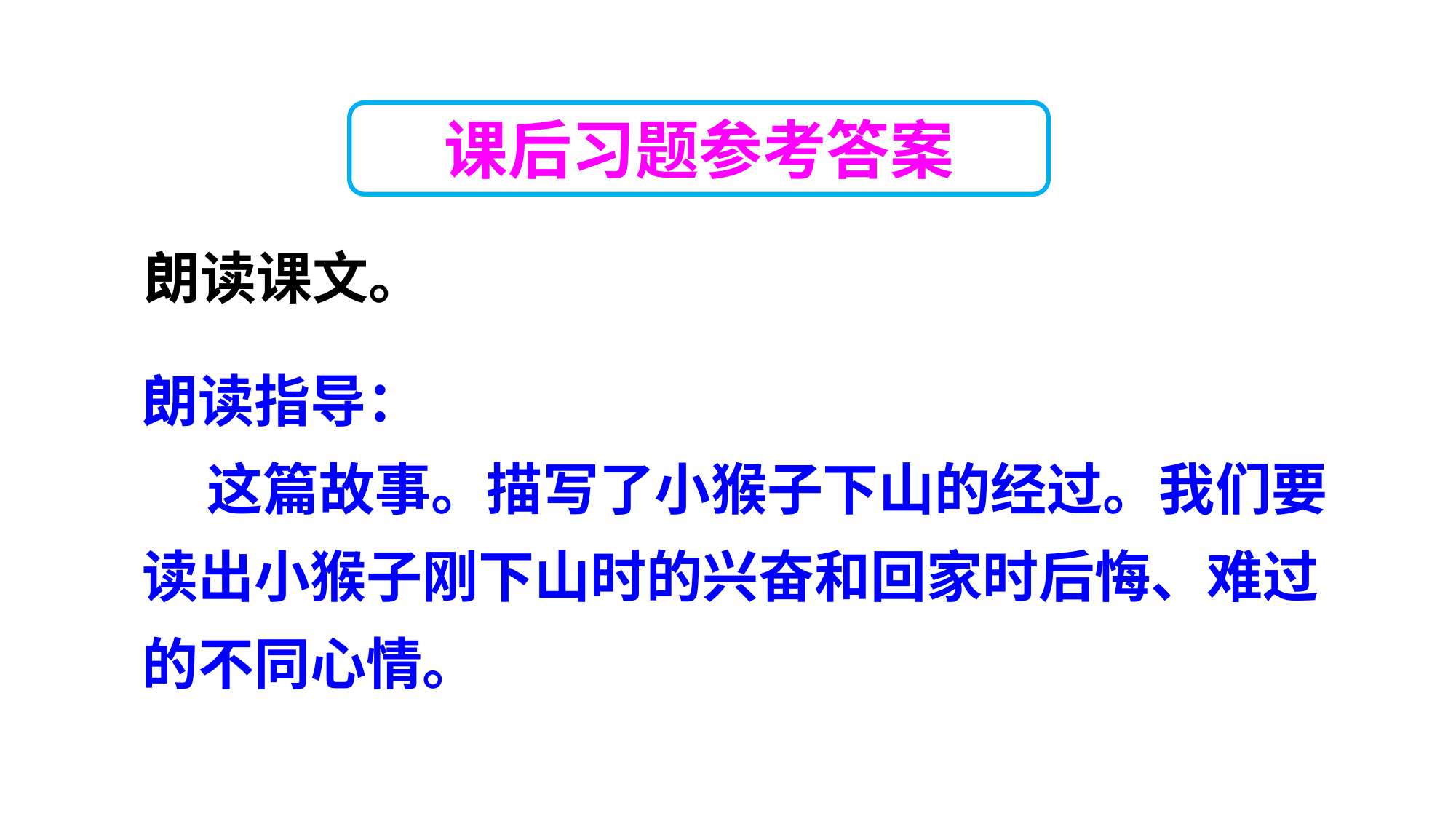

课后习题参考答案
朗读课文。
朗读指导：
    这篇故事。描写了小猴子下山的经过。我们要读出小猴子刚下山时的兴奋和回家时后悔、难过的不同心情。